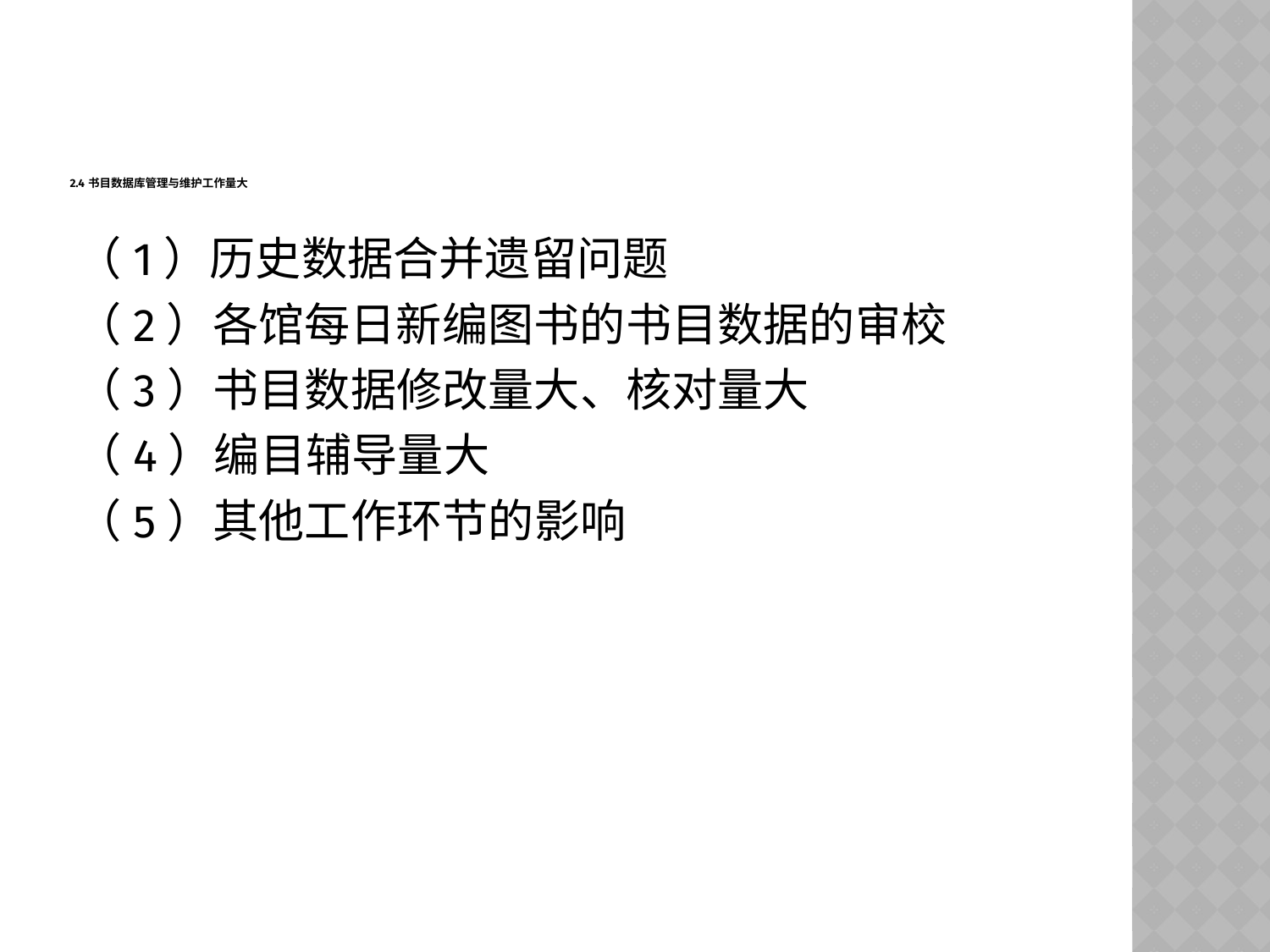

# 2.4 书目数据库管理与维护工作量大
（1）历史数据合并遗留问题
（2）各馆每日新编图书的书目数据的审校
（3）书目数据修改量大、核对量大
（4）编目辅导量大
（5）其他工作环节的影响